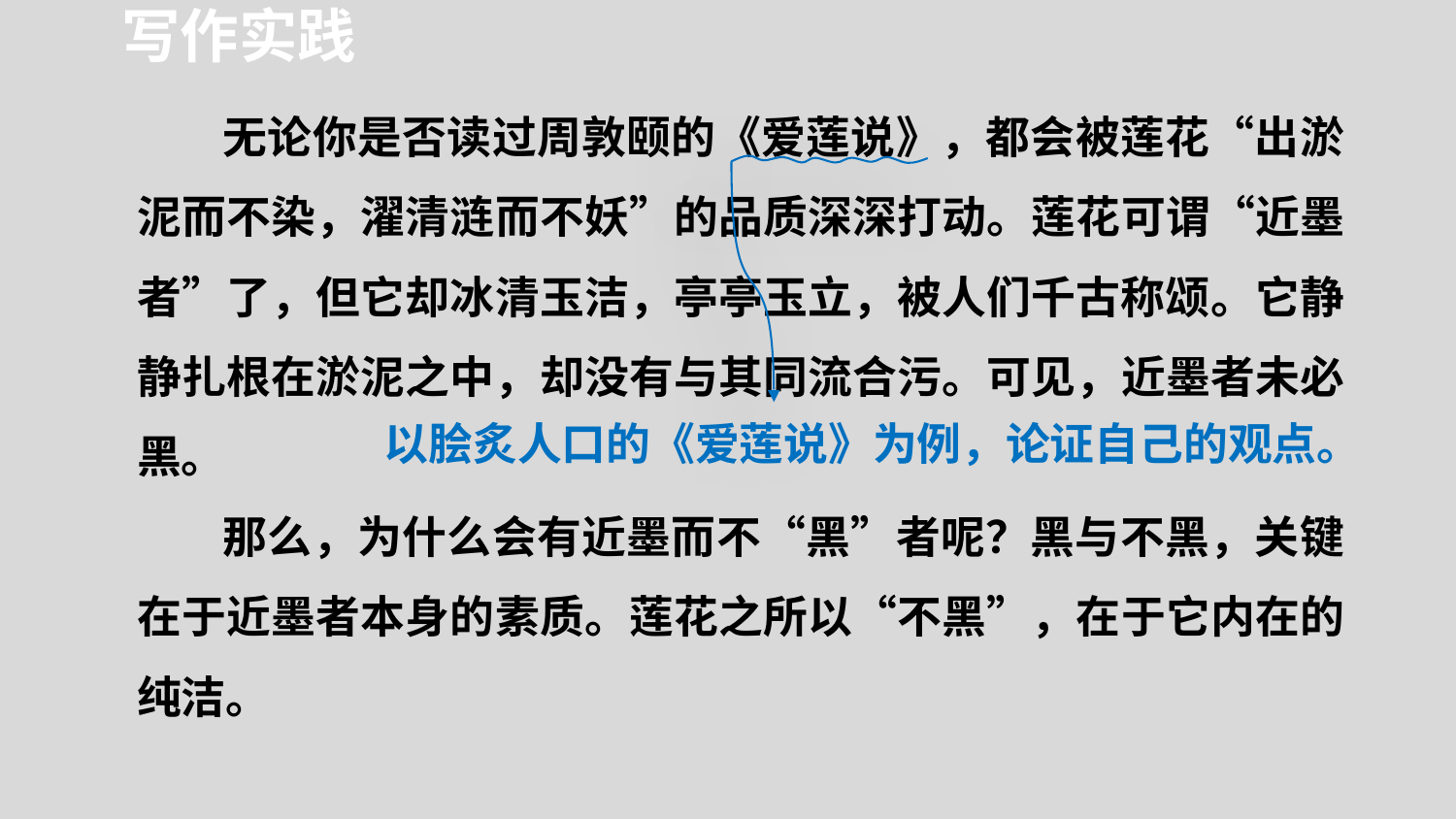

写作实践
无论你是否读过周敦颐的《爱莲说》，都会被莲花“出淤泥而不染，濯清涟而不妖”的品质深深打动。莲花可谓“近墨者”了，但它却冰清玉洁，亭亭玉立，被人们千古称颂。它静静扎根在淤泥之中，却没有与其同流合污。可见，近墨者未必黑。
那么，为什么会有近墨而不“黑”者呢？黑与不黑，关键在于近墨者本身的素质。莲花之所以“不黑”，在于它内在的纯洁。

以脍炙人口的《爱莲说》为例，论证自己的观点。